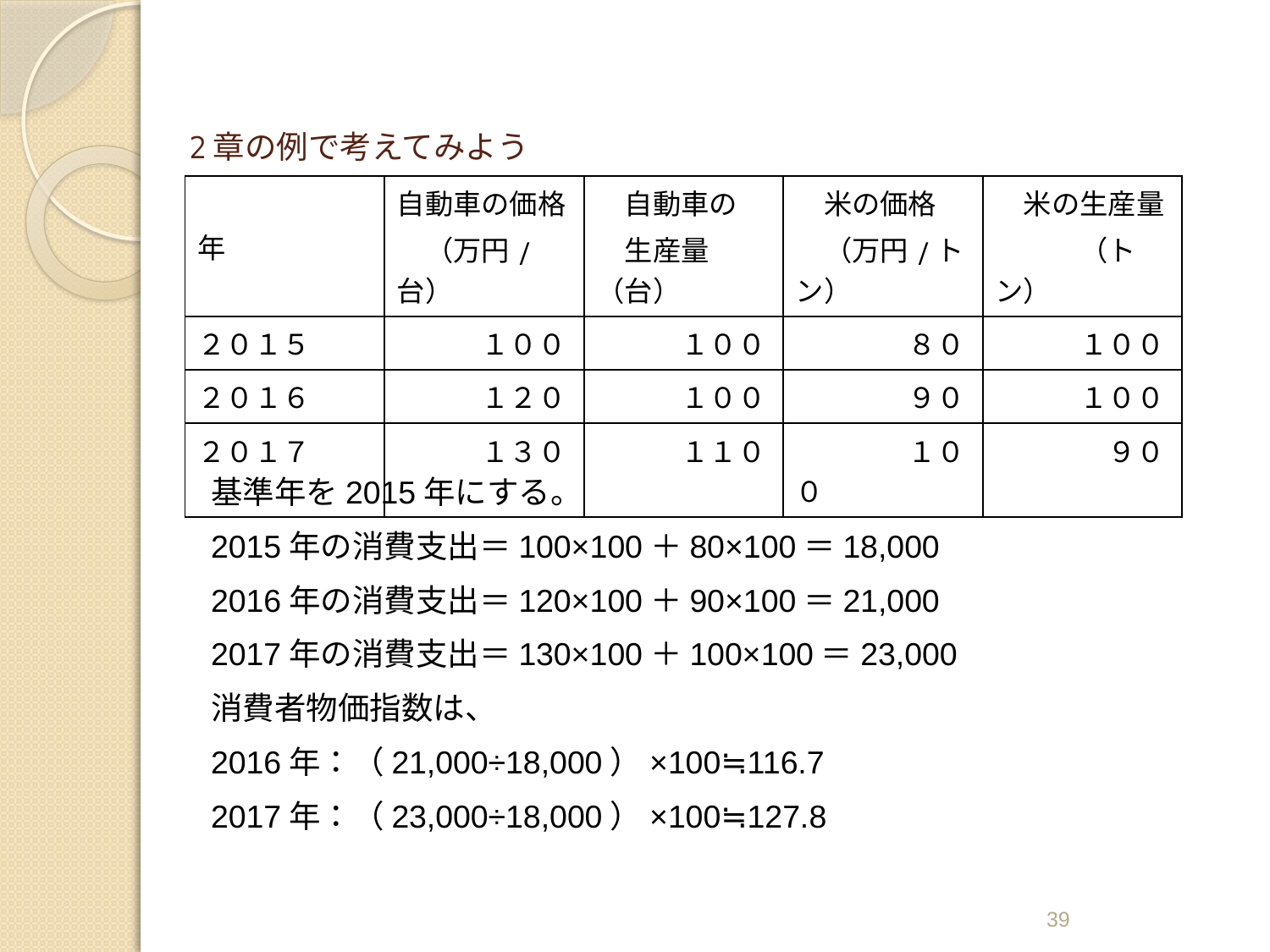

# 2章の例で考えてみよう
| 年 | 自動車の価格 　（万円/台） | 自動車の 　生産量（台） | 米の価格 　（万円/トン） | 米の生産量 　　　（トン） |
| --- | --- | --- | --- | --- |
| ２０１５ | １００ | １００ | ８０ | １００ |
| ２０１６ | １２０ | １００ | ９０ | １００ |
| ２０１７ | １３０ | １１０ | １００ | ９０ |
基準年を2015年にする。
2015年の消費支出＝100×100＋80×100＝18,000
2016年の消費支出＝120×100＋90×100＝21,000
2017年の消費支出＝130×100＋100×100＝23,000
消費者物価指数は、
2016年：（21,000÷18,000）×100≒116.7
2017年：（23,000÷18,000）×100≒127.8
39